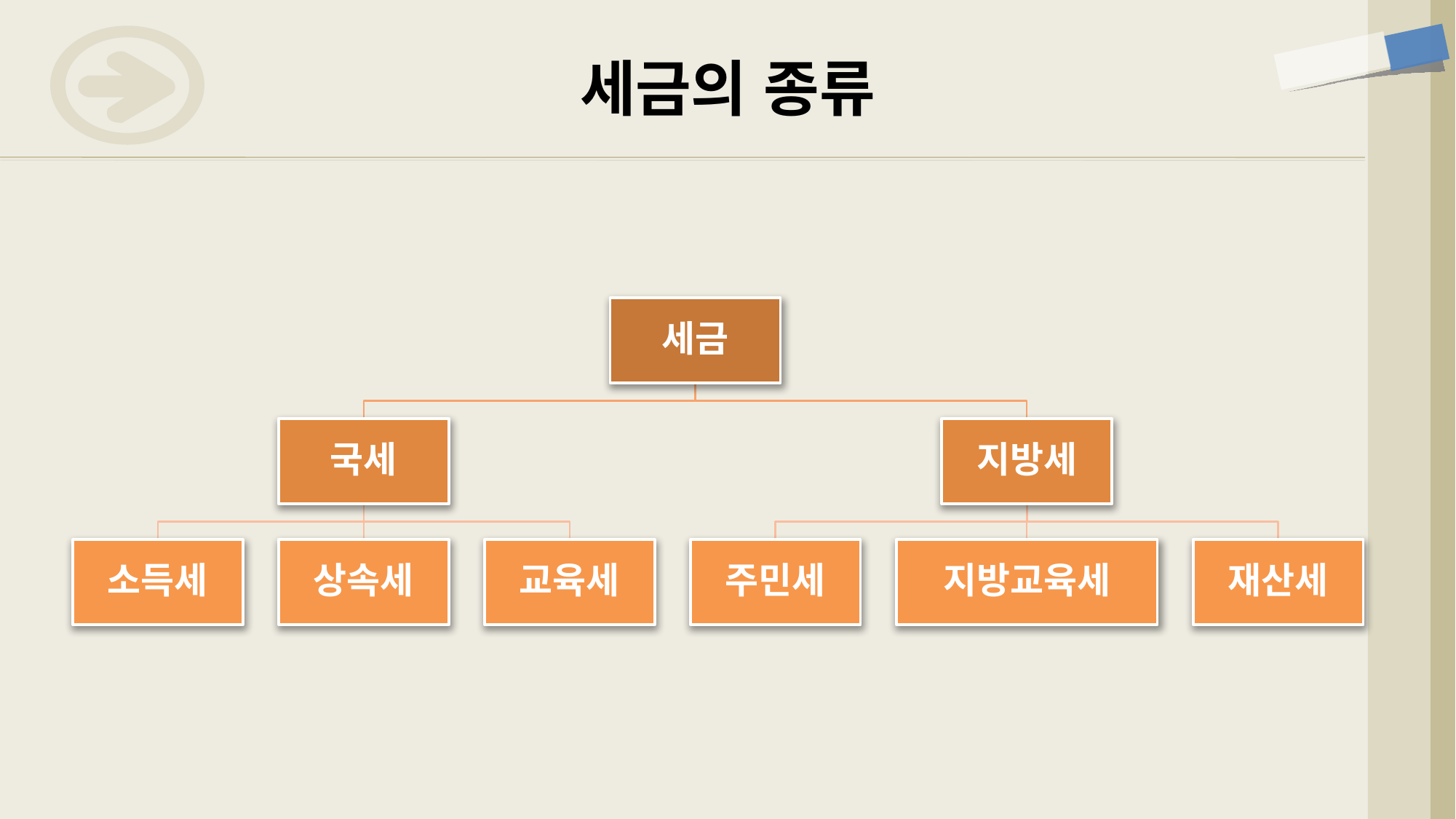

# 세금의 종류
세금
국세
소득세
상속세
교육세
지방세
주민세
지방교육세
재산세